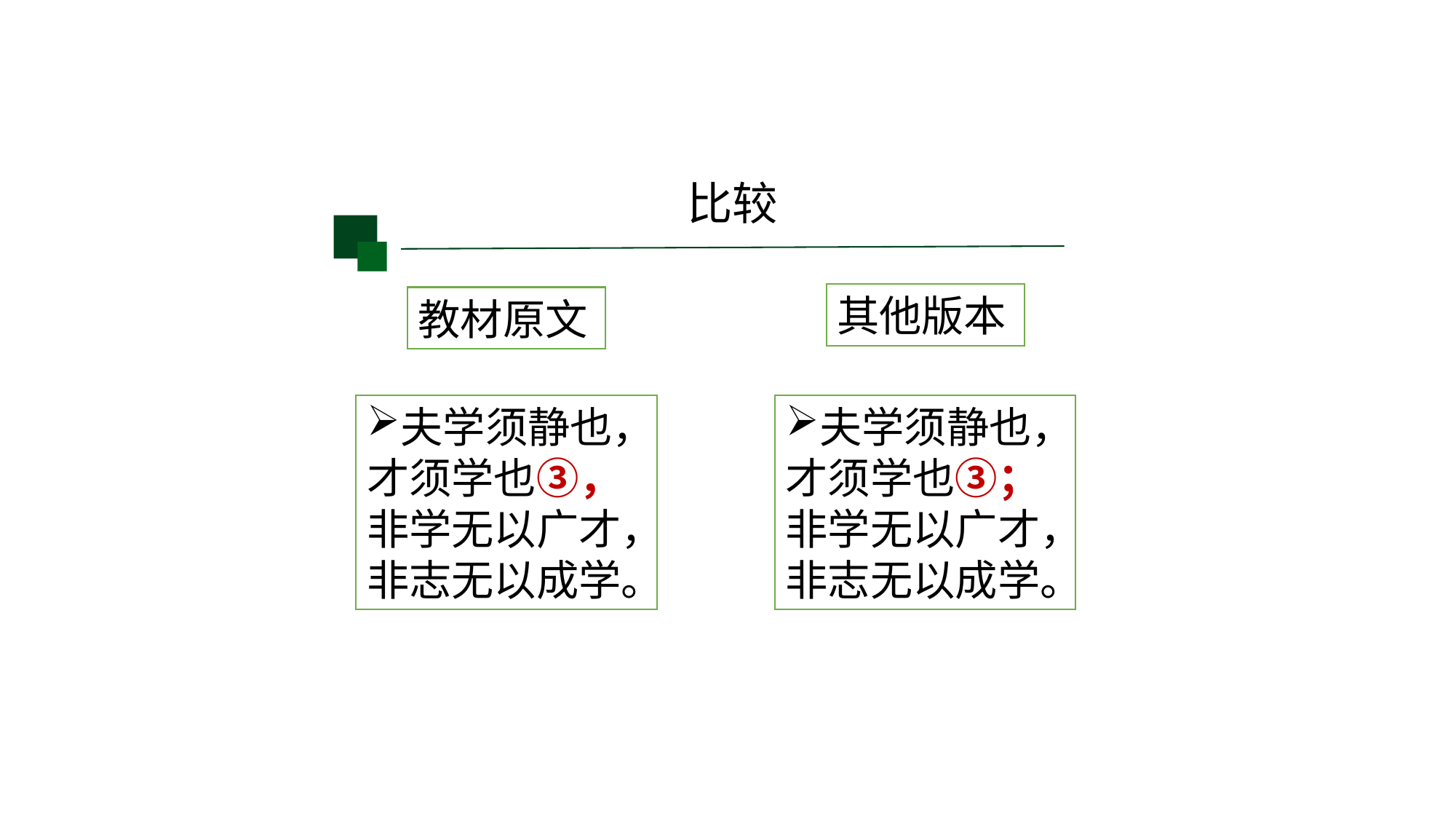

比较

其他版本
教材原文
夫学须静也，才须学也③，非学无以广才，非志无以成学。
夫学须静也，才须学也③；非学无以广才，非志无以成学。